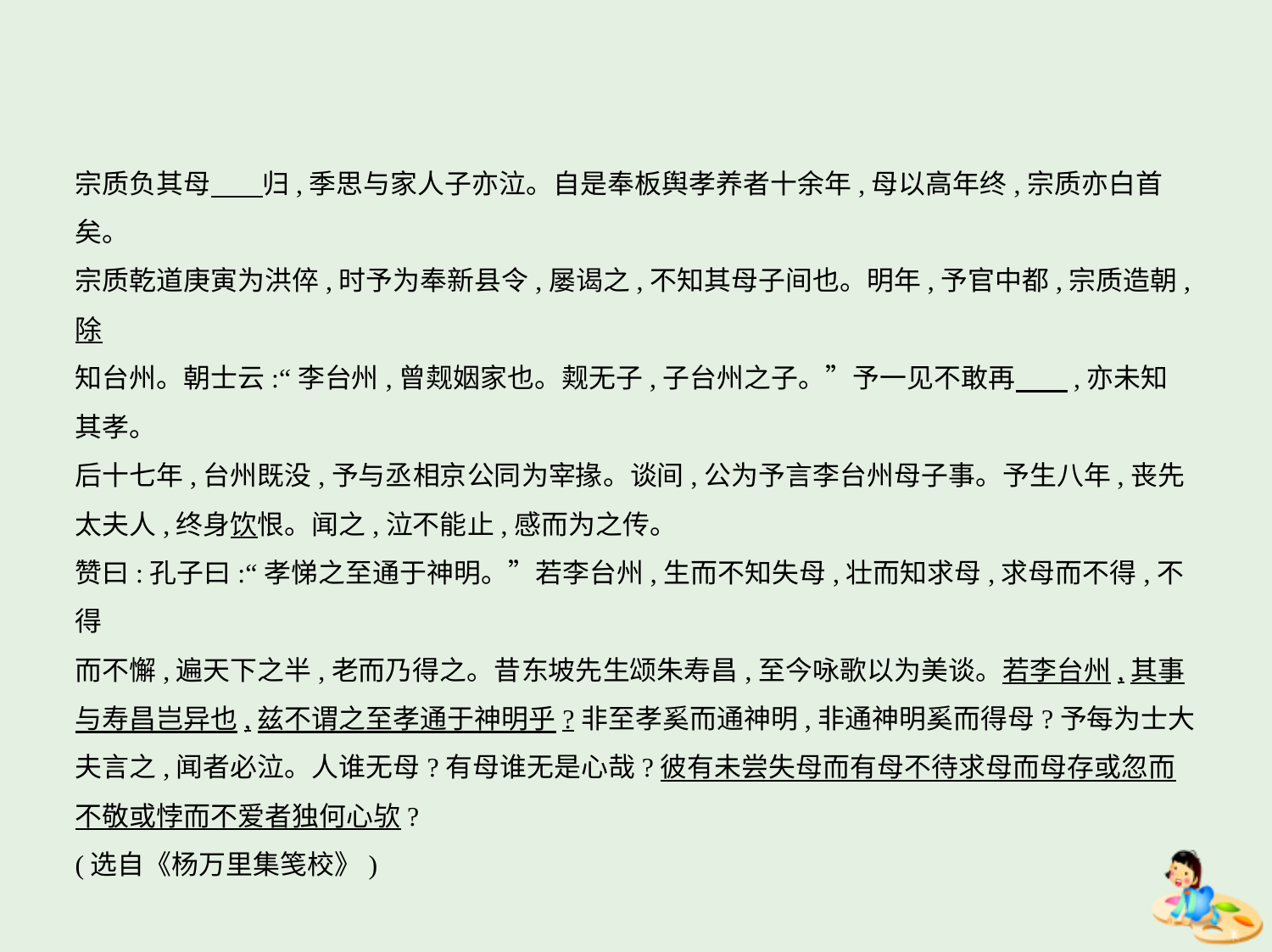

宗质负其母　    归,季思与家人子亦泣。自是奉板舆孝养者十余年,母以高年终,宗质亦白首
矣。
宗质乾道庚寅为洪倅,时予为奉新县令,屡谒之,不知其母子间也。明年,予官中都,宗质造朝,除
知台州。朝士云:“李台州,曾觌姻家也。觌无子,子台州之子。”予一见不敢再　    ,亦未知
其孝。
后十七年,台州既没,予与丞相京公同为宰掾。谈间,公为予言李台州母子事。予生八年,丧先
太夫人,终身饮恨。闻之,泣不能止,感而为之传。
赞曰:孔子曰:“孝悌之至通于神明。”若李台州,生而不知失母,壮而知求母,求母而不得,不得
而不懈,遍天下之半,老而乃得之。昔东坡先生颂朱寿昌,至今咏歌以为美谈。若李台州,其事
与寿昌岂异也,兹不谓之至孝通于神明乎?非至孝奚而通神明,非通神明奚而得母?予每为士大
夫言之,闻者必泣。人谁无母?有母谁无是心哉?彼有未尝失母而有母不待求母而母存或忽而
不敬或悖而不爱者独何心欤?
(选自《杨万里集笺校》)